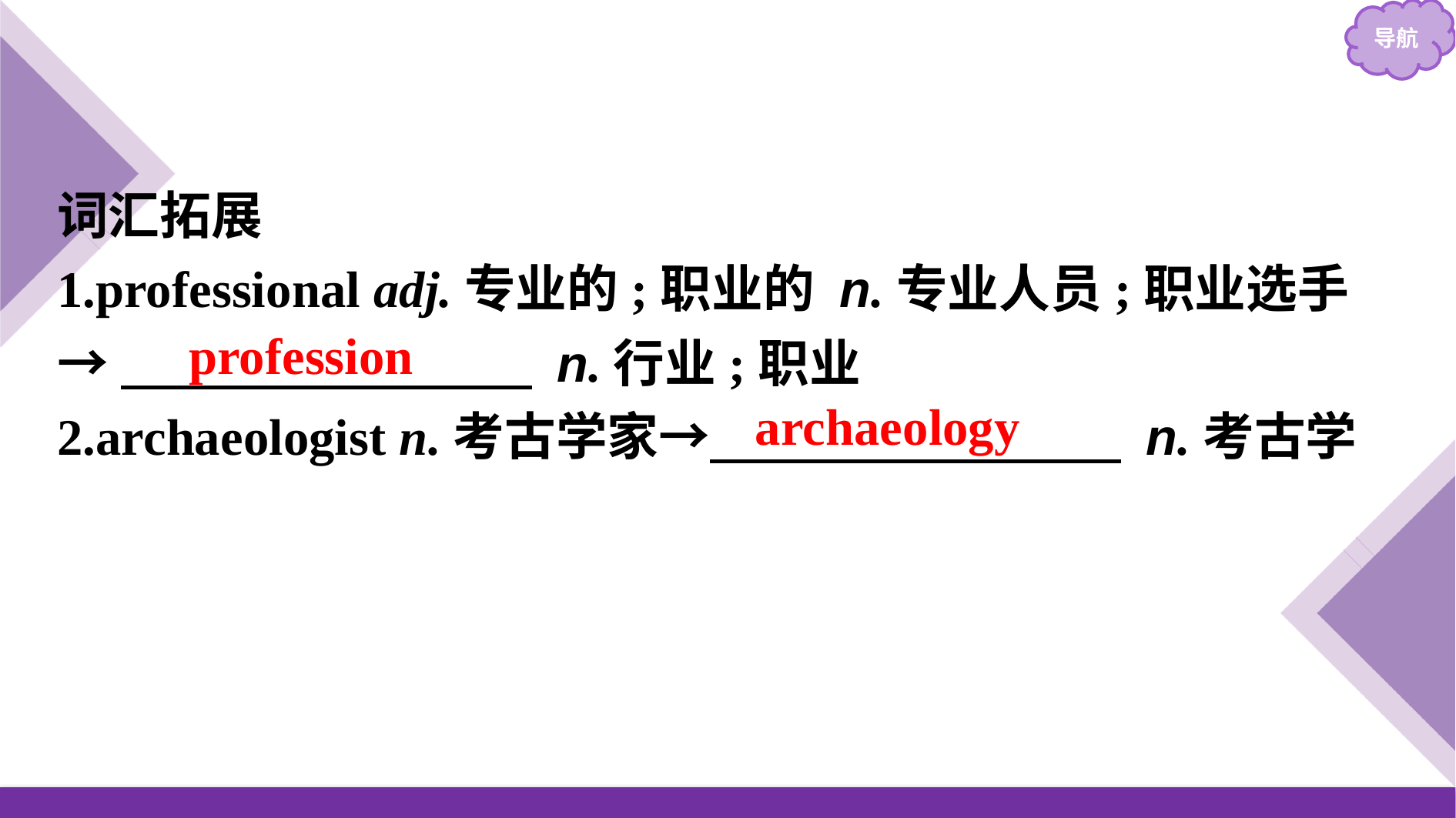

词汇拓展
1.professional adj.专业的;职业的 n.专业人员;职业选手
→　　　　　　　　 n.行业;职业
2.archaeologist n.考古学家→　　　　　　　　 n.考古学
profession
archaeology